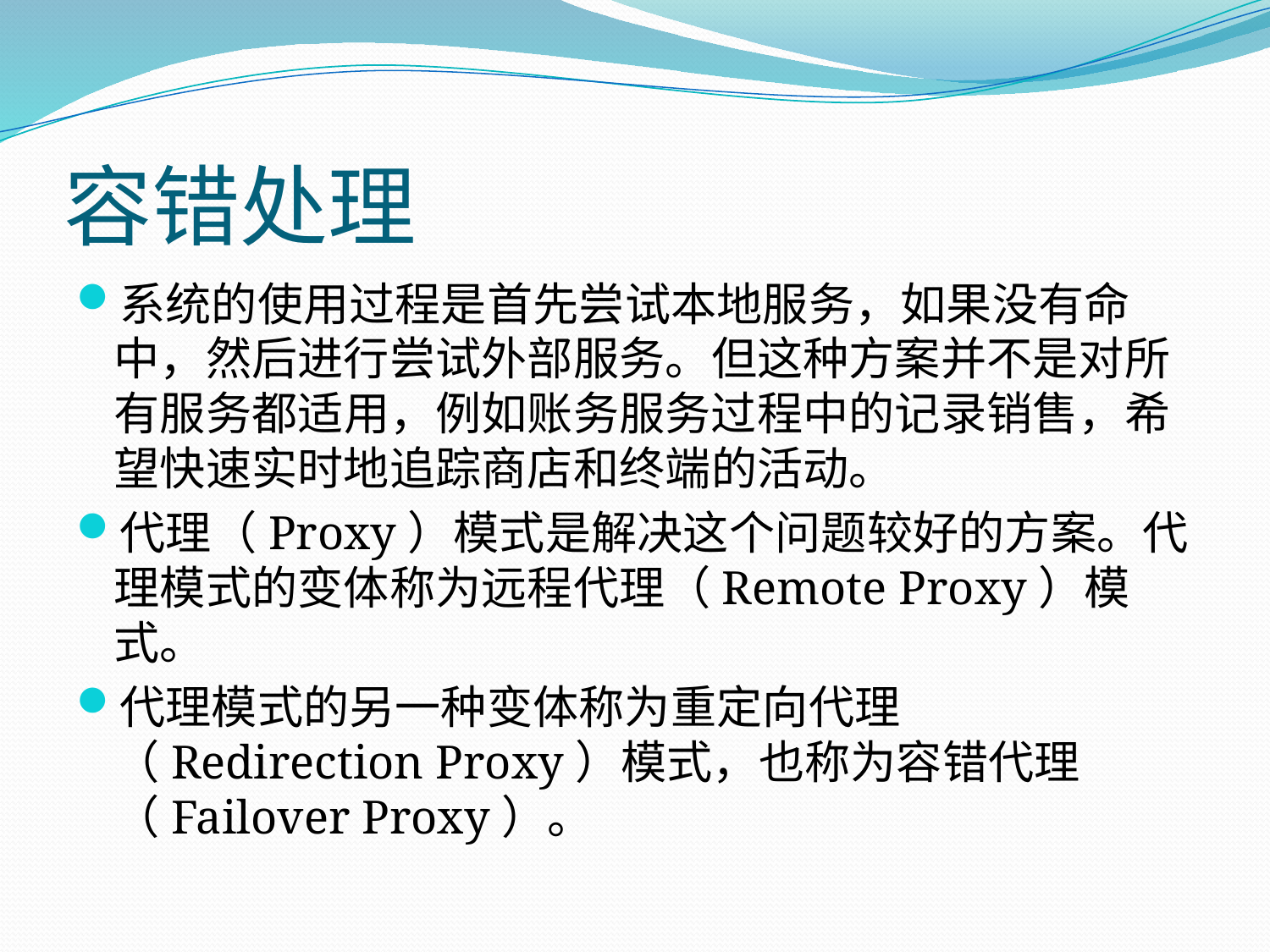

# 容错处理
系统的使用过程是首先尝试本地服务，如果没有命中，然后进行尝试外部服务。但这种方案并不是对所有服务都适用，例如账务服务过程中的记录销售，希望快速实时地追踪商店和终端的活动。
代理（Proxy）模式是解决这个问题较好的方案。代理模式的变体称为远程代理（Remote Proxy）模式。
代理模式的另一种变体称为重定向代理（Redirection Proxy）模式，也称为容错代理（Failover Proxy）。